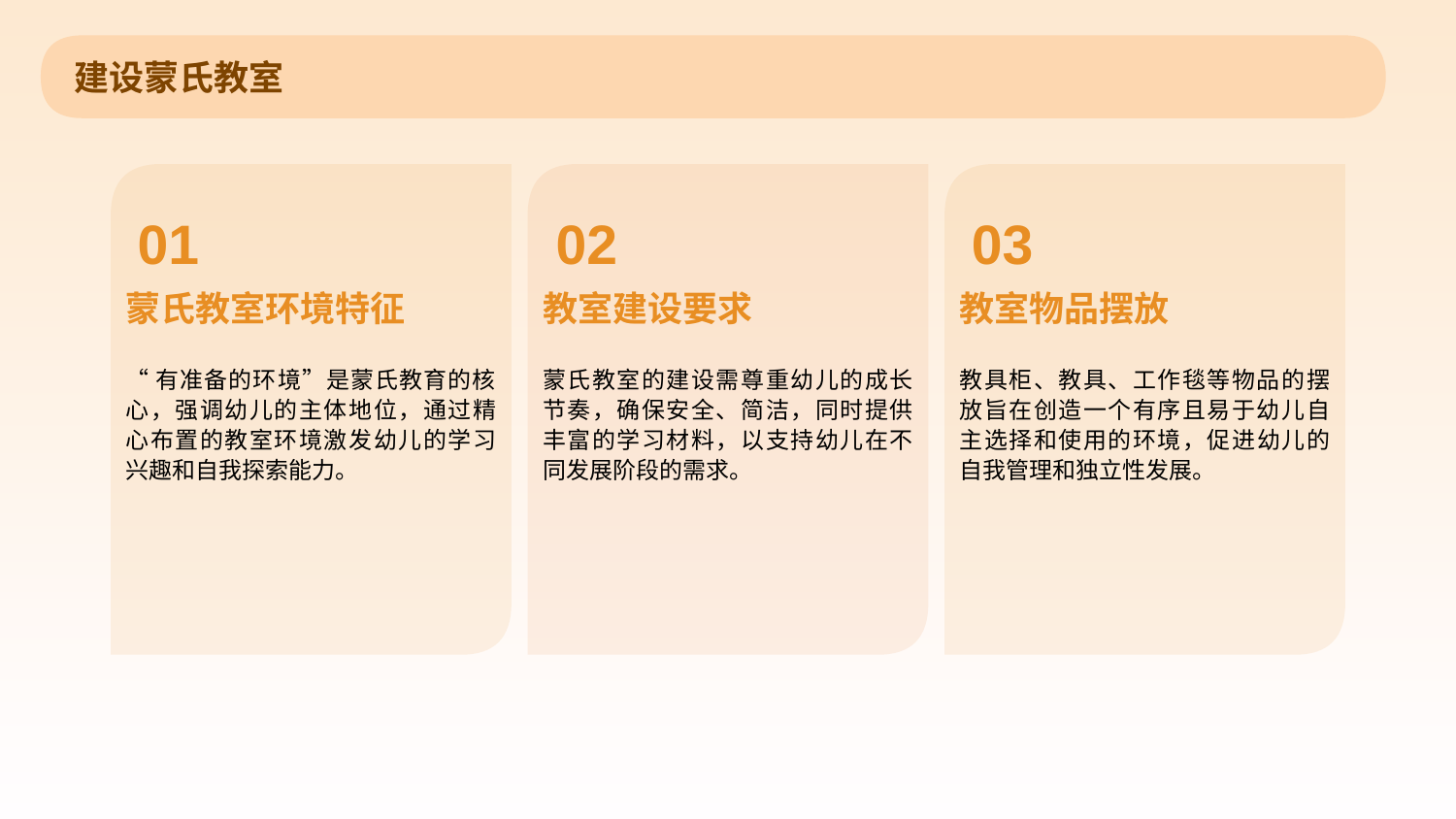

建设蒙氏教室

01
02
03
蒙氏教室环境特征
教室建设要求
教室物品摆放
“有准备的环境”是蒙氏教育的核心，强调幼儿的主体地位，通过精心布置的教室环境激发幼儿的学习兴趣和自我探索能力。
蒙氏教室的建设需尊重幼儿的成长节奏，确保安全、简洁，同时提供丰富的学习材料，以支持幼儿在不同发展阶段的需求。
教具柜、教具、工作毯等物品的摆放旨在创造一个有序且易于幼儿自主选择和使用的环境，促进幼儿的自我管理和独立性发展。